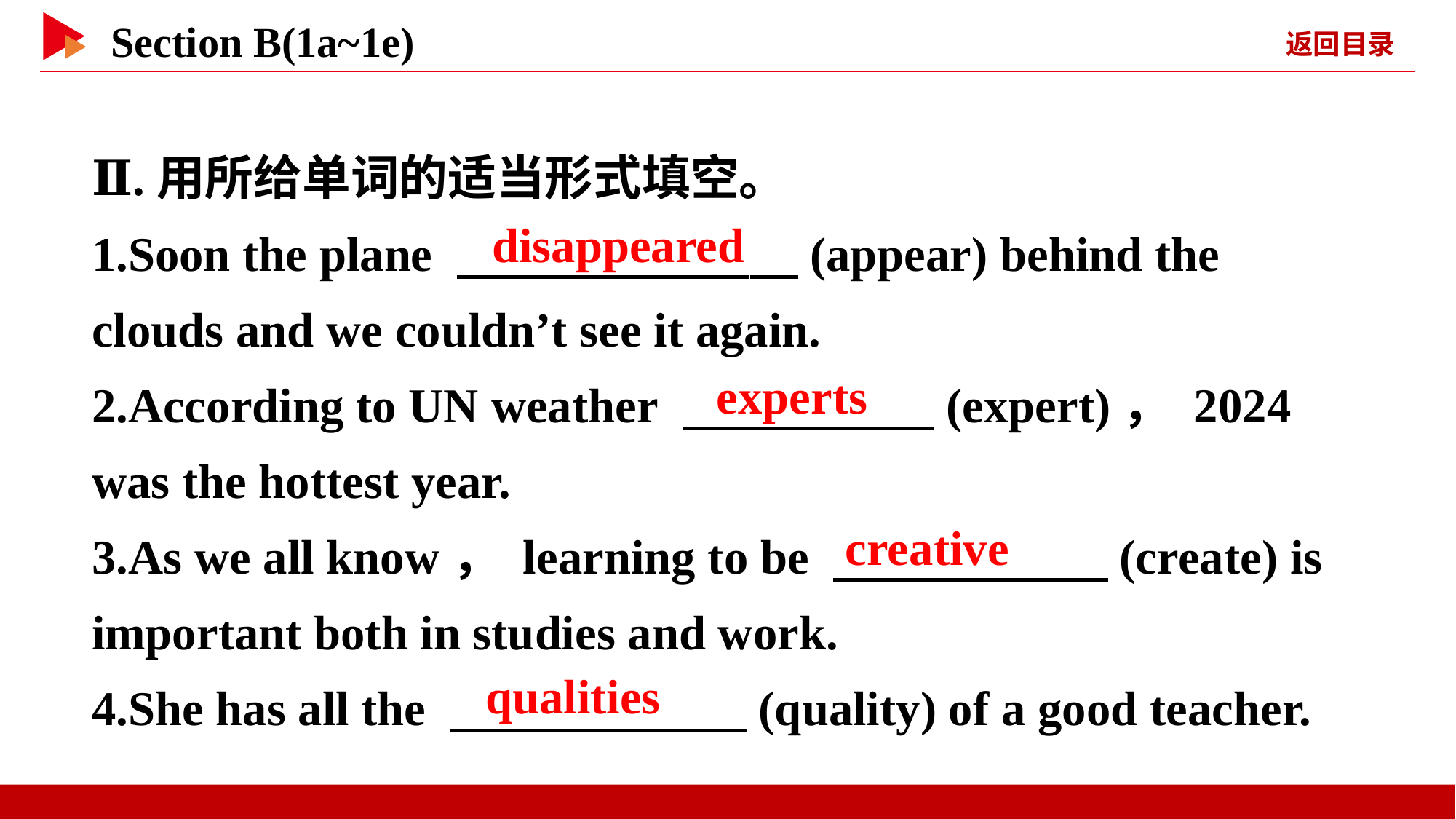

Ⅱ.用所给单词的适当形式填空。
1.Soon the plane 　                      　(appear) behind the clouds and we couldn’t see it again.
2.According to UN weather 　              　(expert)， 2024 was the hottest year.
3.As we all know， learning to be 　                　(create) is important both in studies and work.
4.She has all the 　                  　(quality) of a good teacher.
disappeared
experts
creative
qualities